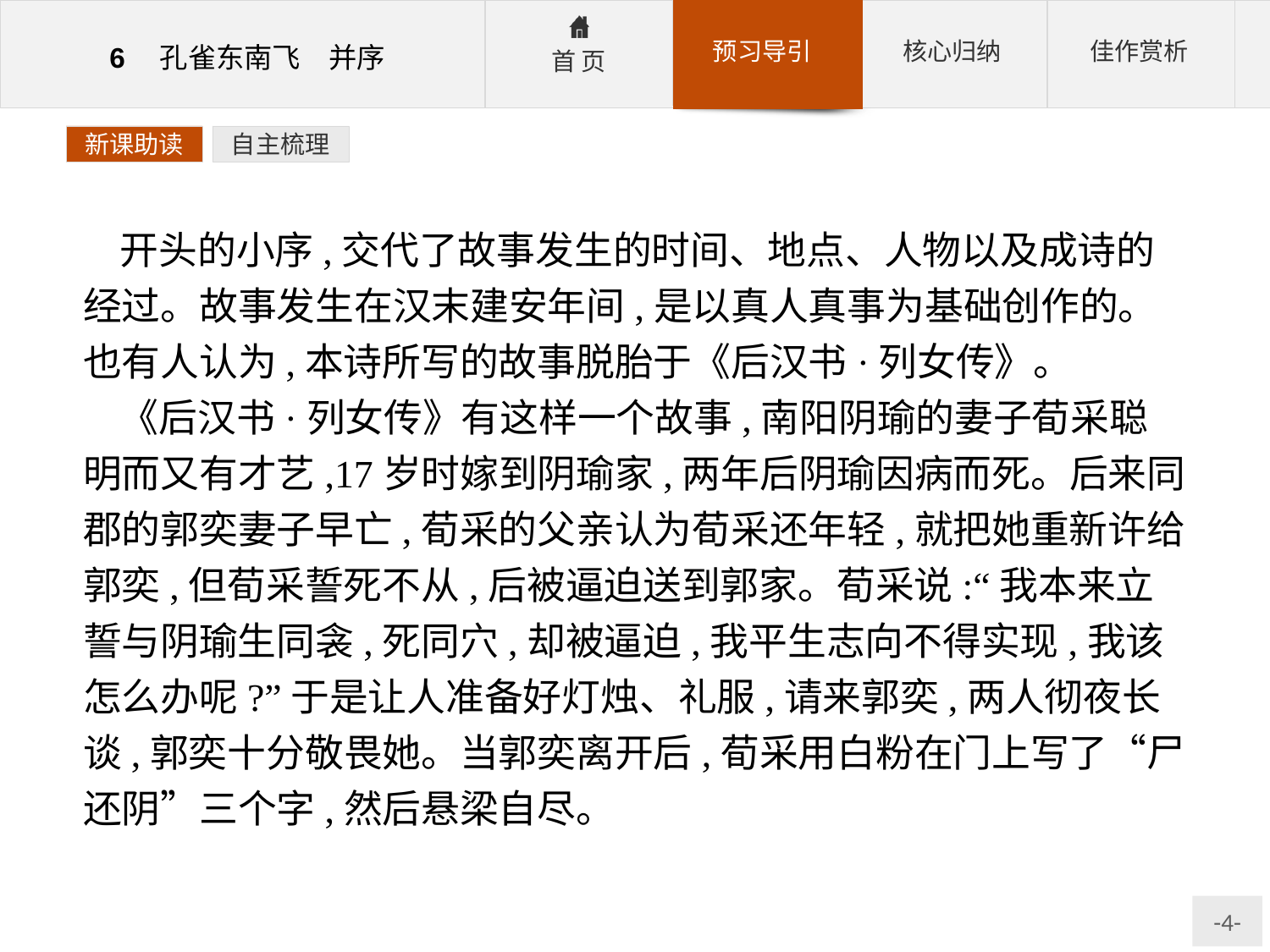

新课助读
自主梳理
开头的小序,交代了故事发生的时间、地点、人物以及成诗的经过。故事发生在汉末建安年间,是以真人真事为基础创作的。也有人认为,本诗所写的故事脱胎于《后汉书·列女传》。
《后汉书·列女传》有这样一个故事,南阳阴瑜的妻子荀采聪明而又有才艺,17岁时嫁到阴瑜家,两年后阴瑜因病而死。后来同郡的郭奕妻子早亡,荀采的父亲认为荀采还年轻,就把她重新许给郭奕,但荀采誓死不从,后被逼迫送到郭家。荀采说:“我本来立誓与阴瑜生同衾,死同穴,却被逼迫,我平生志向不得实现,我该怎么办呢?”于是让人准备好灯烛、礼服,请来郭奕,两人彻夜长谈,郭奕十分敬畏她。当郭奕离开后,荀采用白粉在门上写了“尸还阴”三个字,然后悬梁自尽。